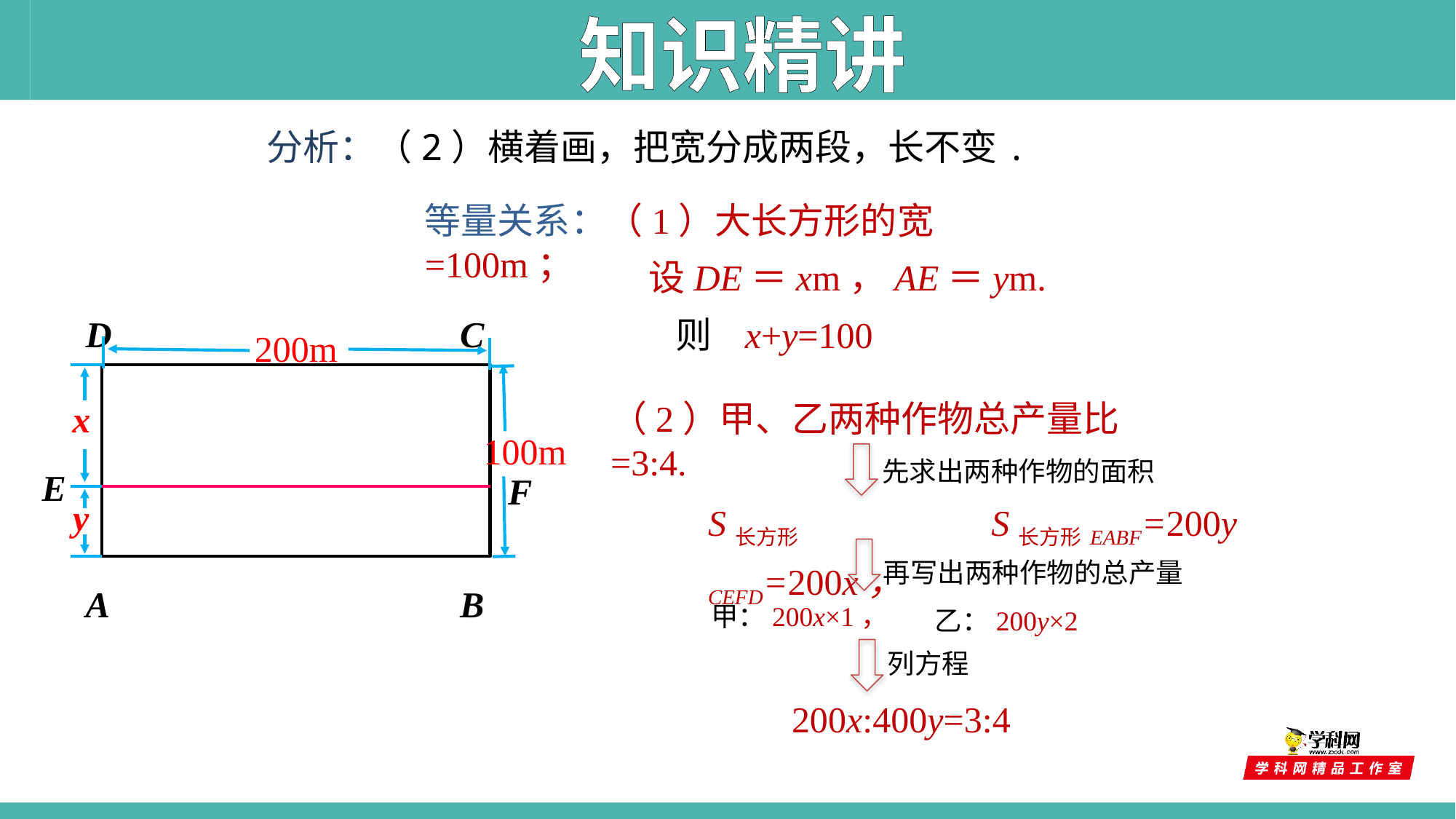

知识精讲
分析：（2）横着画，把宽分成两段，长不变.
等量关系：（1）大长方形的宽=100m；
设DE＝xm，AE＝ym.
D
C
则   x+y=100
200m
100m

x
（2）甲、乙两种作物总产量比=3:4.

先求出两种作物的面积
E
F
y
S长方形CEFD=200x，
S长方形EABF=200y

再写出两种作物的总产量
A
B
甲：200x×1，
乙：200y×2

列方程
200x:400y=3:4